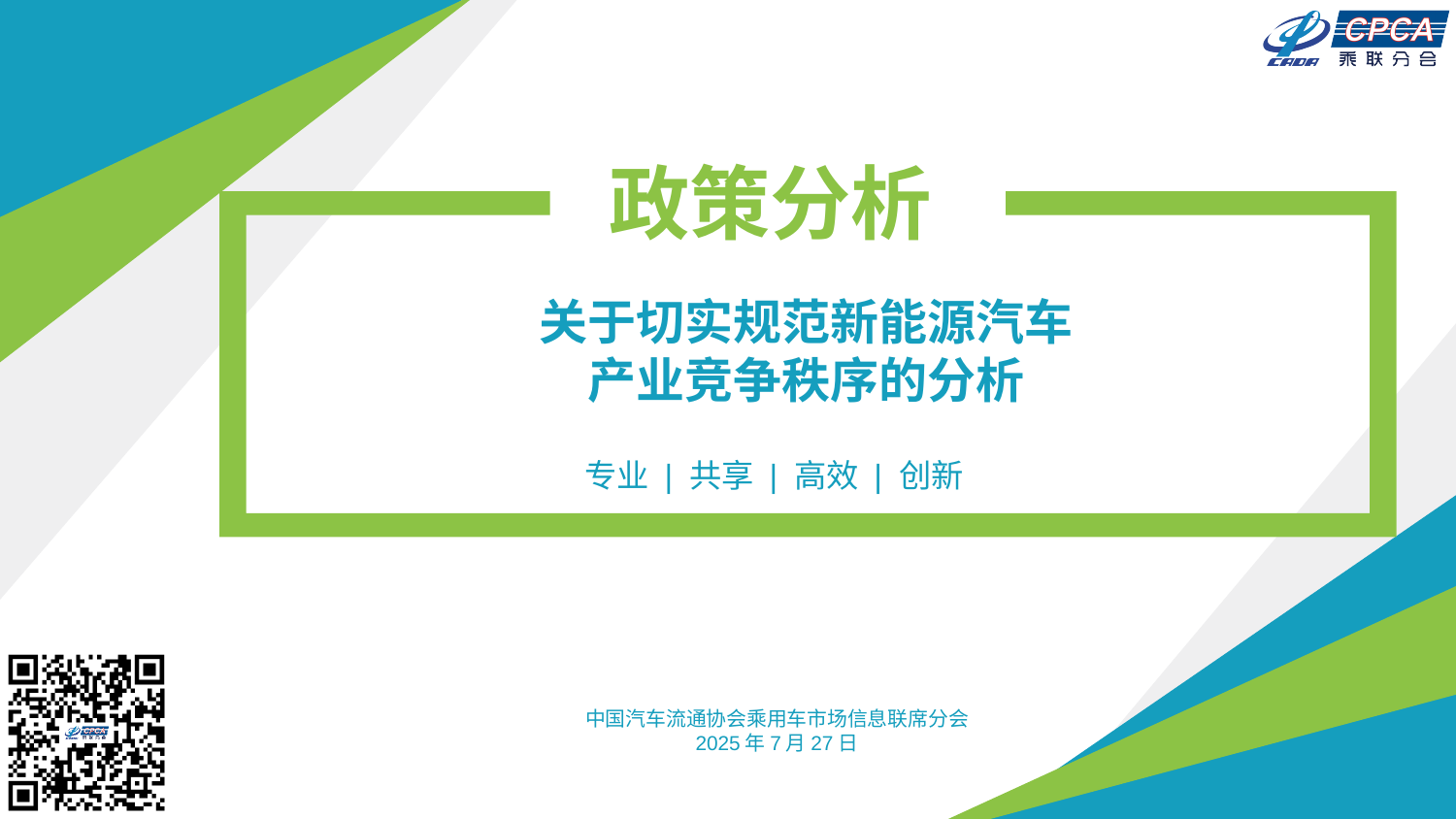

关于切实规范新能源汽车
产业竞争秩序的分析
中国汽车流通协会乘用车市场信息联席分会
2025年7月27日